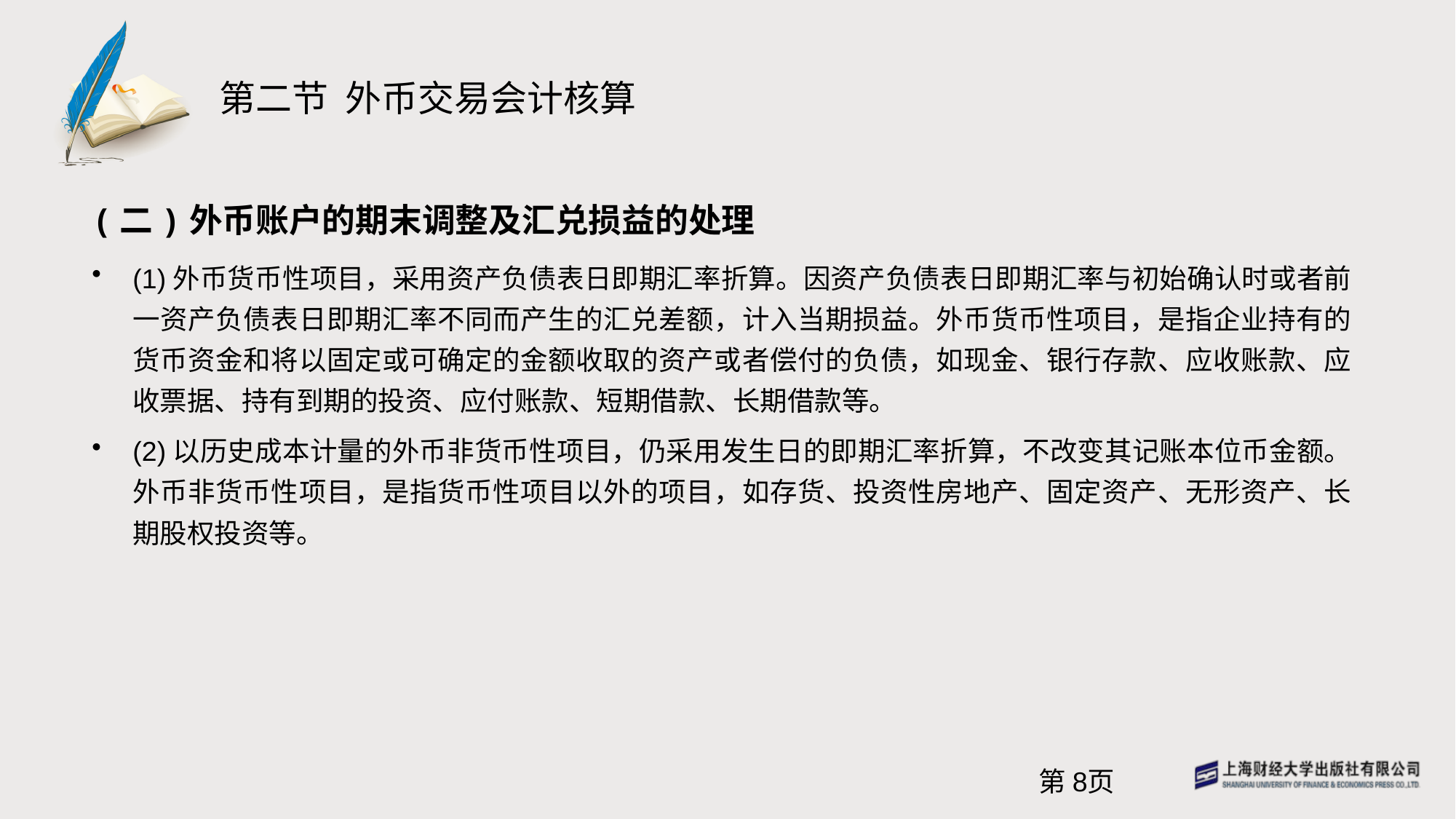

# 第二节  外币交易会计核算
(二)外币账户的期末调整及汇兑损益的处理
(1)外币货币性项目，采用资产负债表日即期汇率折算。因资产负债表日即期汇率与初始确认时或者前一资产负债表日即期汇率不同而产生的汇兑差额，计入当期损益。外币货币性项目，是指企业持有的货币资金和将以固定或可确定的金额收取的资产或者偿付的负债，如现金、银行存款、应收账款、应收票据、持有到期的投资、应付账款、短期借款、长期借款等。
(2)以历史成本计量的外币非货币性项目，仍采用发生日的即期汇率折算，不改变其记账本位币金额。外币非货币性项目，是指货币性项目以外的项目，如存货、投资性房地产、固定资产、无形资产、长期股权投资等。

8